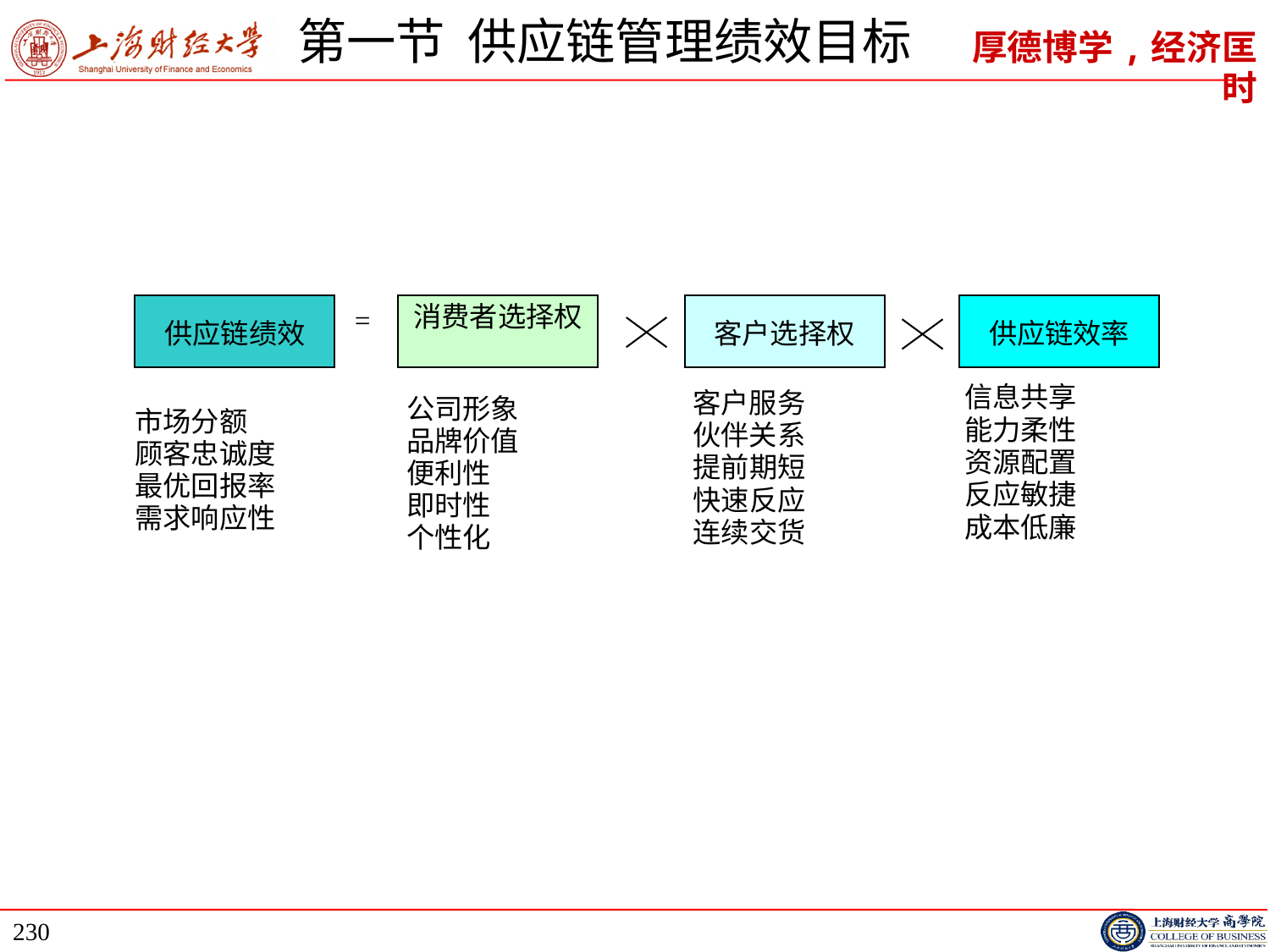

# 第一节  供应链管理绩效目标

供应链绩效
消费者选择权

客户选择权
供应链效率
=

信息共享
能力柔性
资源配置
反应敏捷
成本低廉
客户服务
伙伴关系
提前期短
快速反应
连续交货
公司形象
品牌价值
便利性
即时性
个性化
市场分额
顾客忠诚度
最优回报率
需求响应性
230